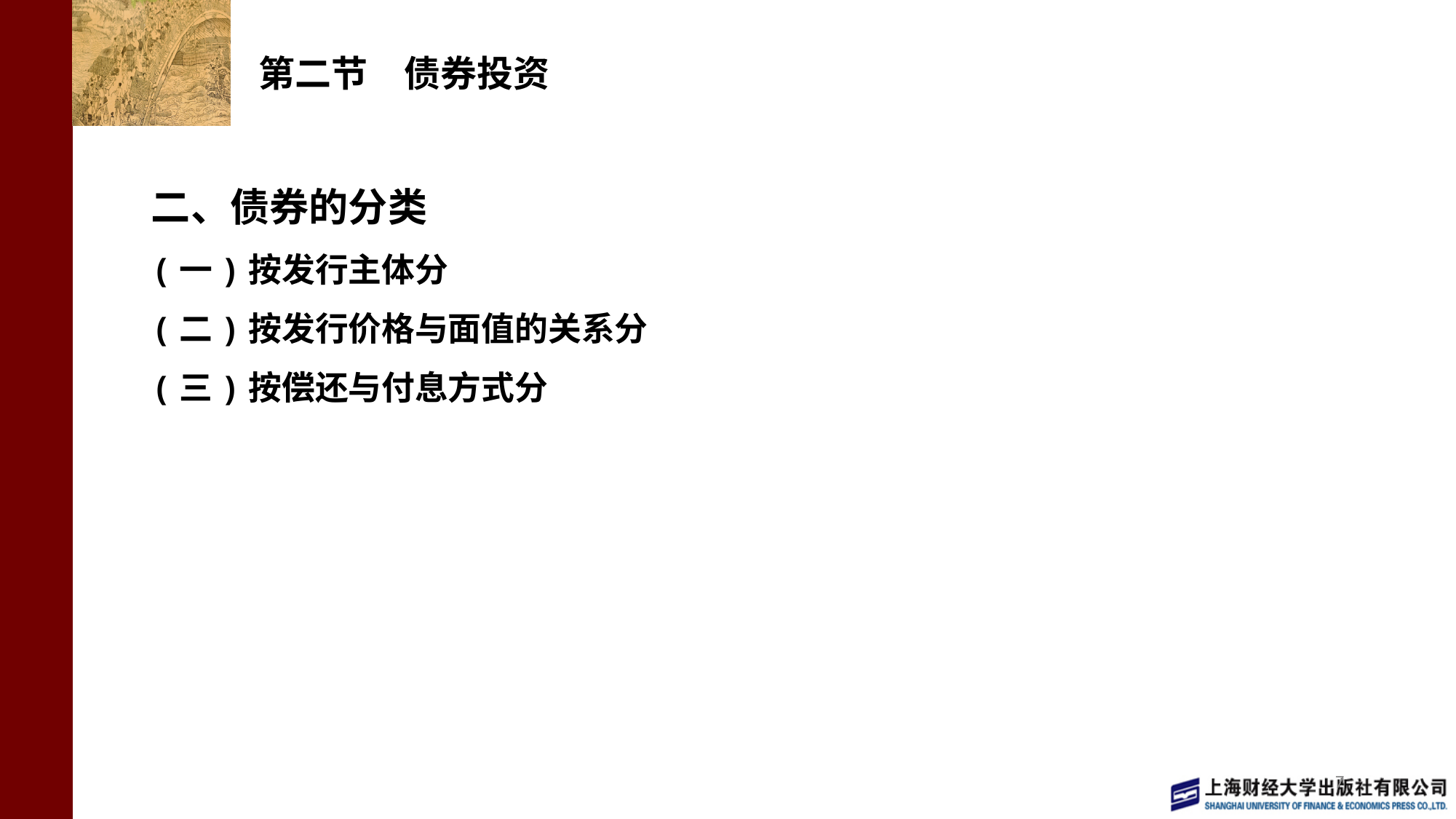

# 第二节　债券投资
二、债券的分类
(一)按发行主体分
(二)按发行价格与面值的关系分
(三)按偿还与付息方式分
7